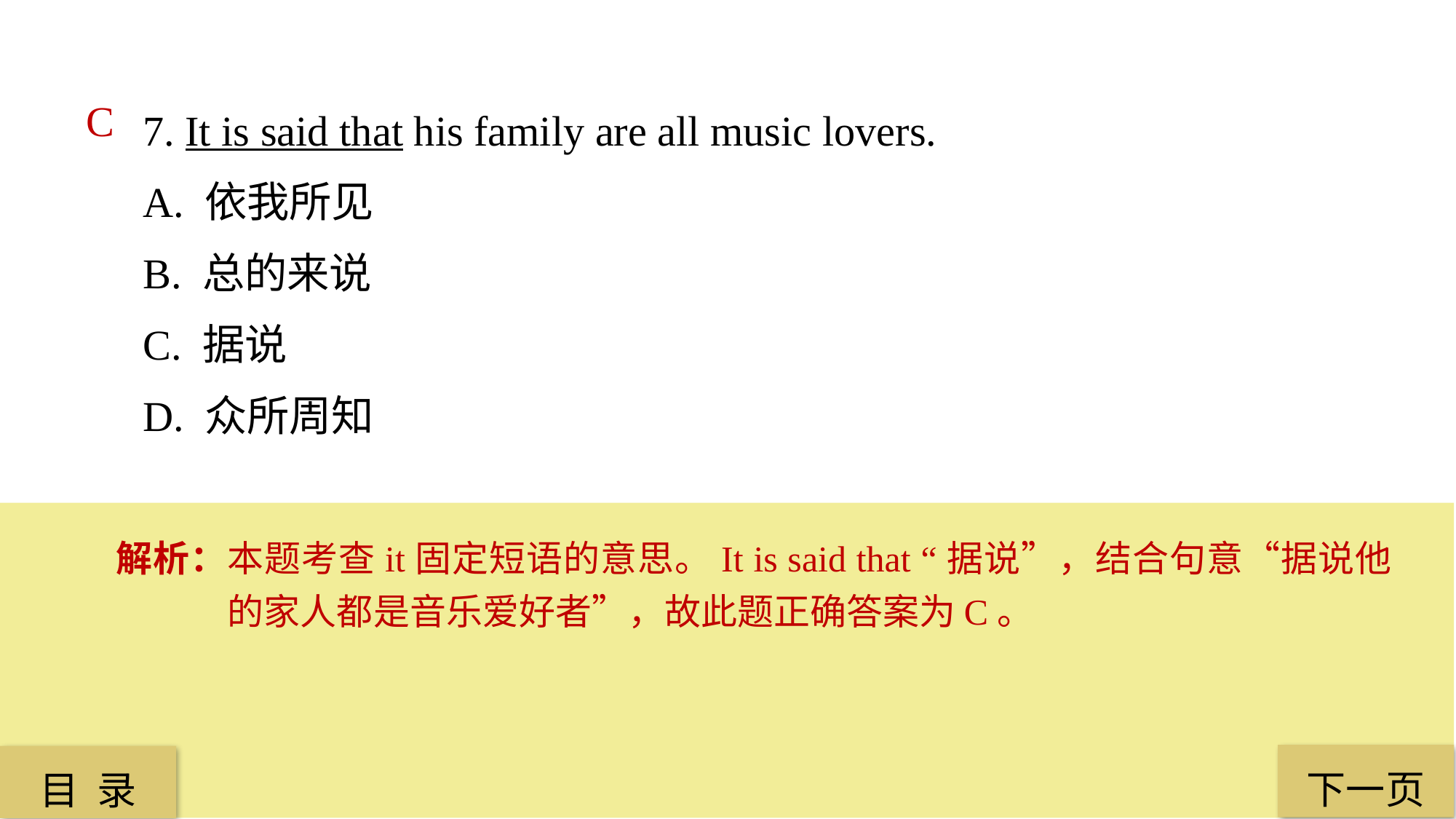

7. It is said that his family are all music lovers.
A. 依我所见
B. 总的来说
C. 据说
D. 众所周知
C
解析：本题考查it固定短语的意思。It is said that “据说”，结合句意“据说他的家人都是音乐爱好者”，故此题正确答案为C。